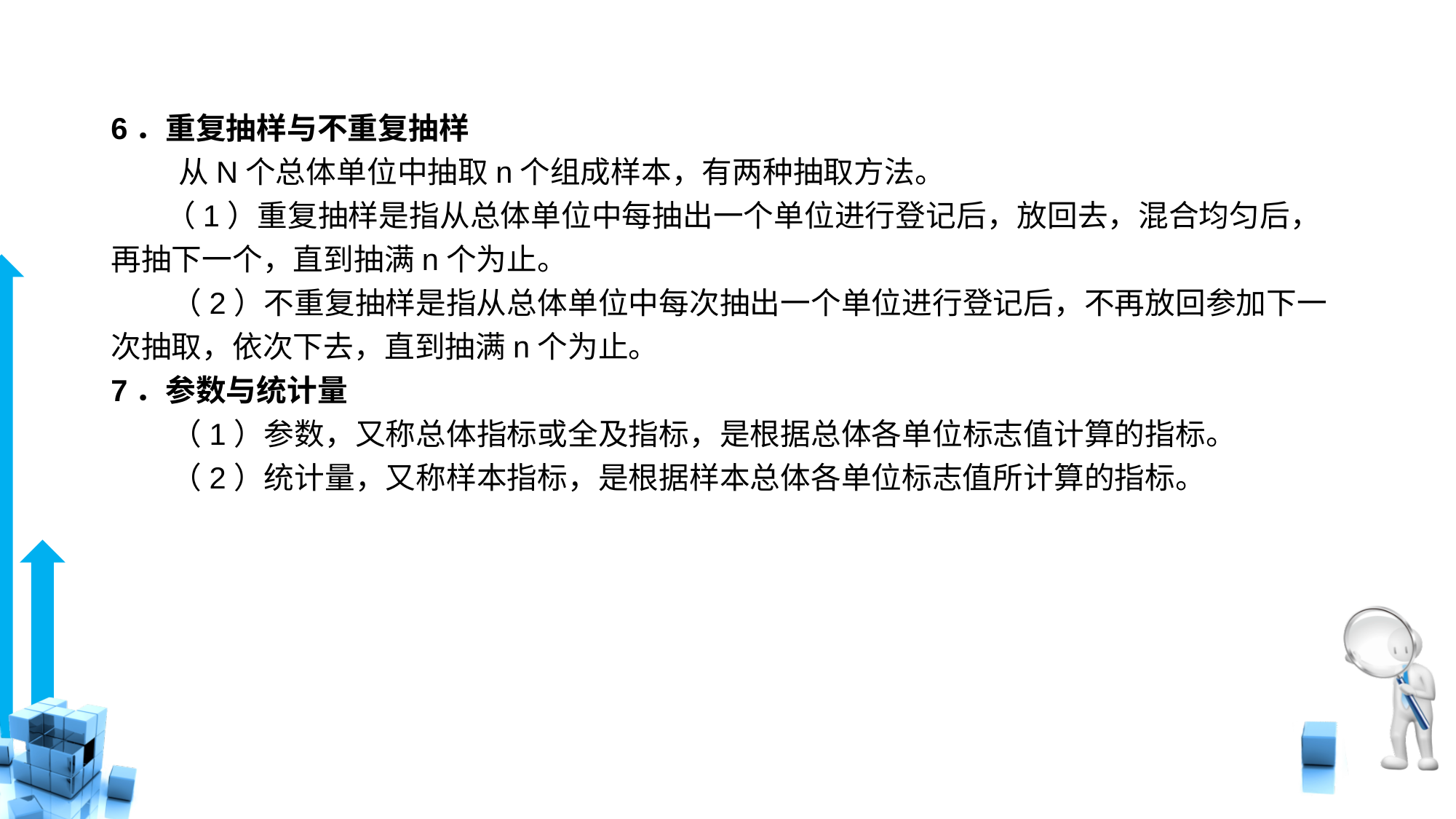

# 6．重复抽样与不重复抽样
　 　从N个总体单位中抽取n个组成样本，有两种抽取方法。
       （1）重复抽样是指从总体单位中每抽出一个单位进行登记后，放回去，混合均匀后，再抽下一个，直到抽满n个为止。
　　（2）不重复抽样是指从总体单位中每次抽出一个单位进行登记后，不再放回参加下一次抽取，依次下去，直到抽满n个为止。
7．参数与统计量
　　（1）参数，又称总体指标或全及指标，是根据总体各单位标志值计算的指标。
　　（2）统计量，又称样本指标，是根据样本总体各单位标志值所计算的指标。